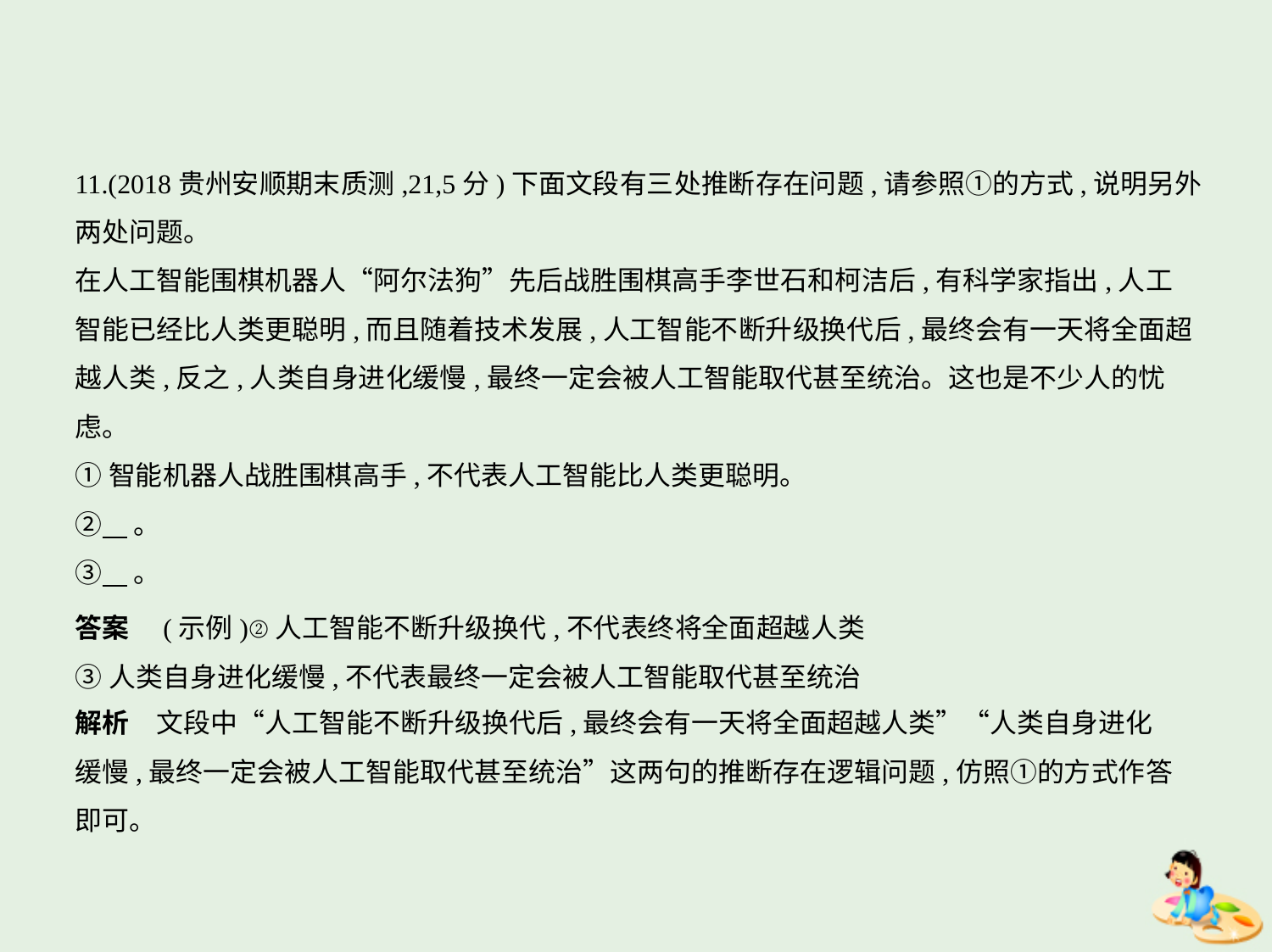

11.(2018贵州安顺期末质测,21,5分)下面文段有三处推断存在问题,请参照①的方式,说明另外
两处问题。
在人工智能围棋机器人“阿尔法狗”先后战胜围棋高手李世石和柯洁后,有科学家指出,人工
智能已经比人类更聪明,而且随着技术发展,人工智能不断升级换代后,最终会有一天将全面超
越人类,反之,人类自身进化缓慢,最终一定会被人工智能取代甚至统治。这也是不少人的忧
虑。
①智能机器人战胜围棋高手,不代表人工智能比人类更聪明。
②    。
③    。
答案　(示例)②人工智能不断升级换代,不代表终将全面超越人类
③人类自身进化缓慢,不代表最终一定会被人工智能取代甚至统治
解析　文段中“人工智能不断升级换代后,最终会有一天将全面超越人类”“人类自身进化
缓慢,最终一定会被人工智能取代甚至统治”这两句的推断存在逻辑问题,仿照①的方式作答
即可。